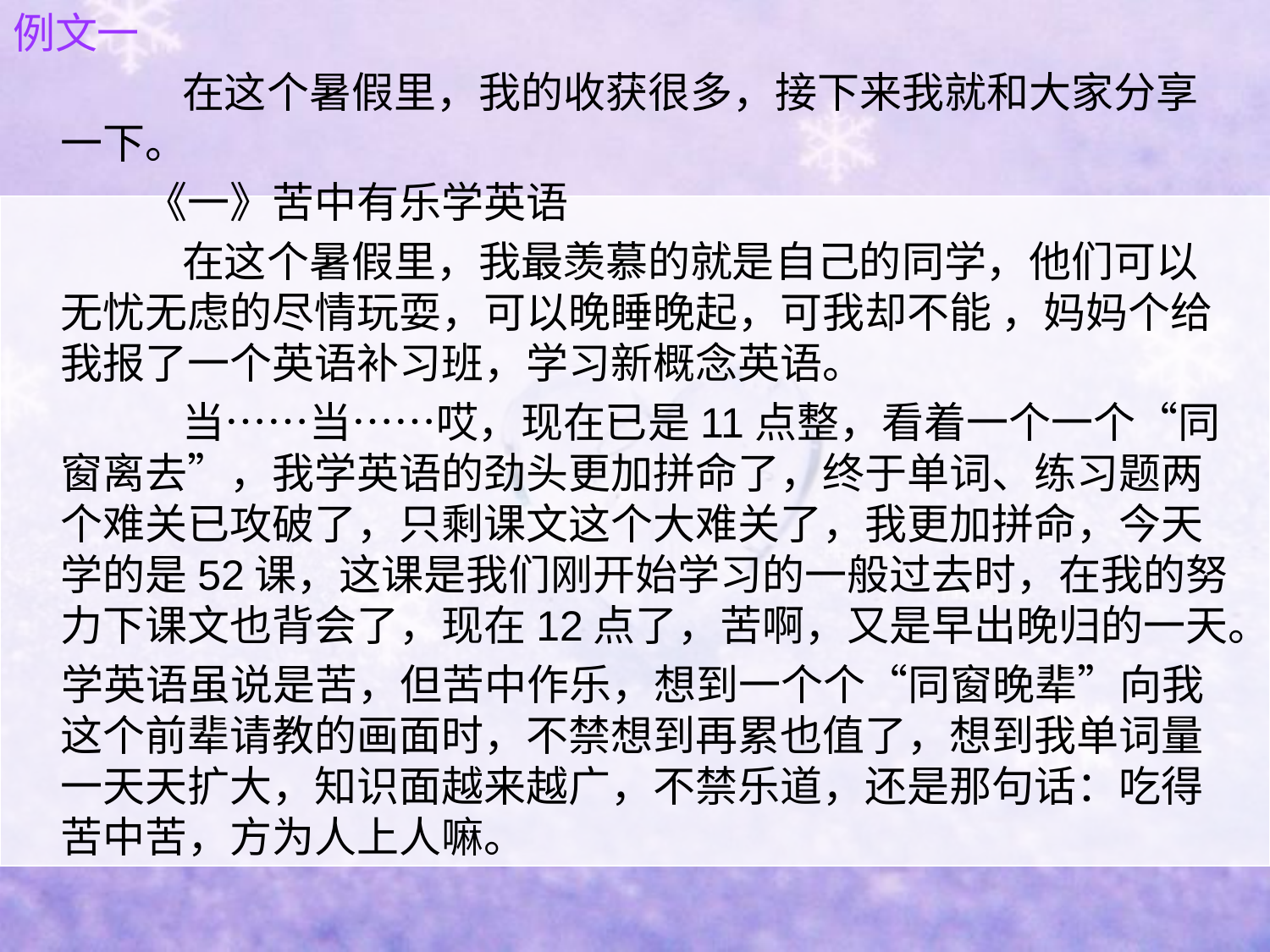

例文一
　　　　在这个暑假里，我的收获很多，接下来我就和大家分享一下。
　　     《一》苦中有乐学英语
　　　　在这个暑假里，我最羡慕的就是自己的同学，他们可以无忧无虑的尽情玩耍，可以晚睡晚起，可我却不能 ，妈妈个给我报了一个英语补习班，学习新概念英语。
　　　　当……当……哎，现在已是11点整，看着一个一个“同窗离去”，我学英语的劲头更加拼命了，终于单词、练习题两个难关已攻破了，只剩课文这个大难关了，我更加拼命，今天学的是52课，这课是我们刚开始学习的一般过去时，在我的努力下课文也背会了，现在12点了，苦啊，又是早出晚归的一天。
    学英语虽说是苦，但苦中作乐，想到一个个“同窗晚辈”向我这个前辈请教的画面时，不禁想到再累也值了，想到我单词量一天天扩大，知识面越来越广，不禁乐道，还是那句话：吃得苦中苦，方为人上人嘛。